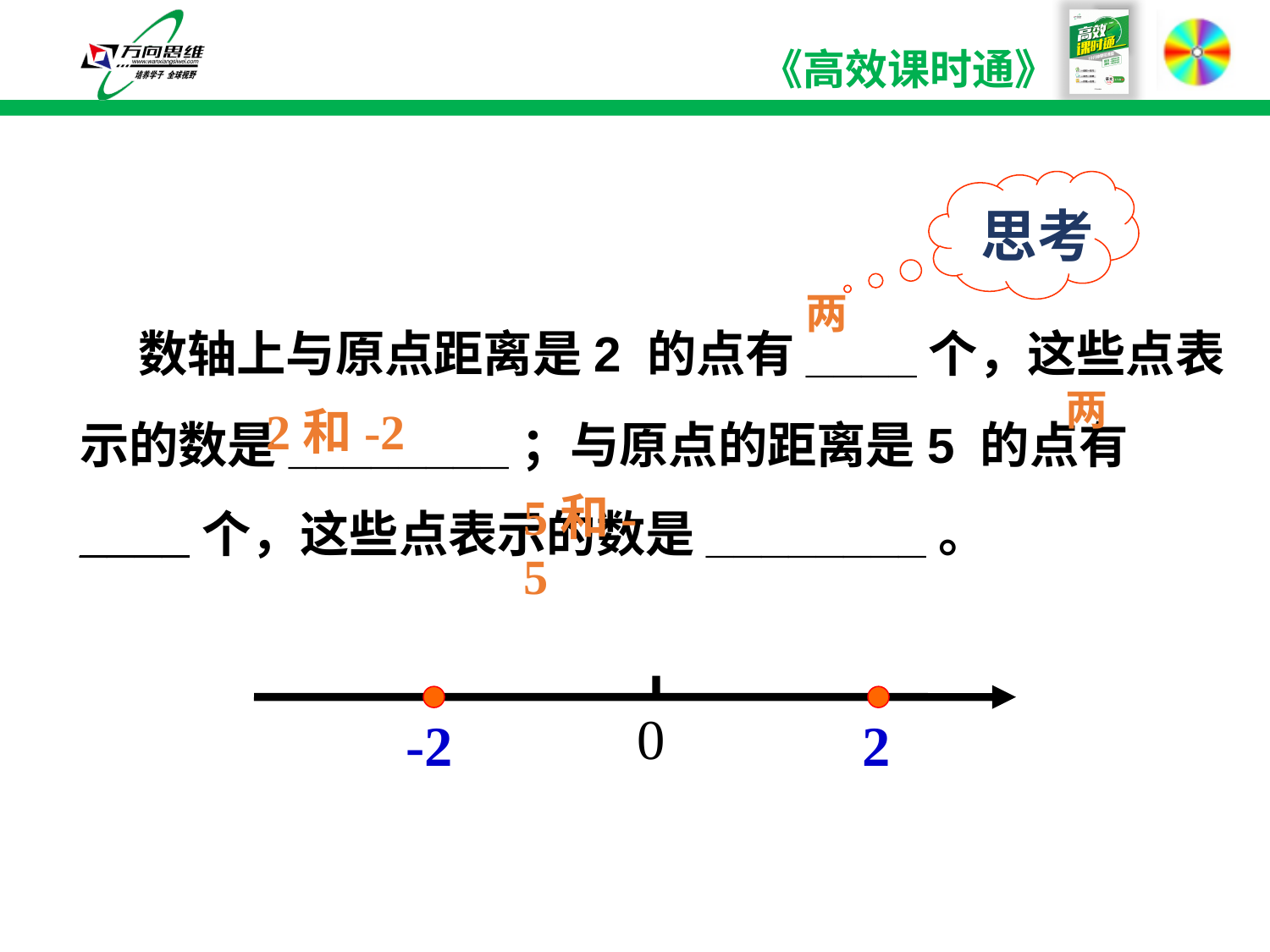

思考
   数轴上与原点距离是2 的点有____个，这些点表示的数是________；与原点的距离是5 的点有____个，这些点表示的数是________。
两
两
2和-2
5和-5

0

-2
2